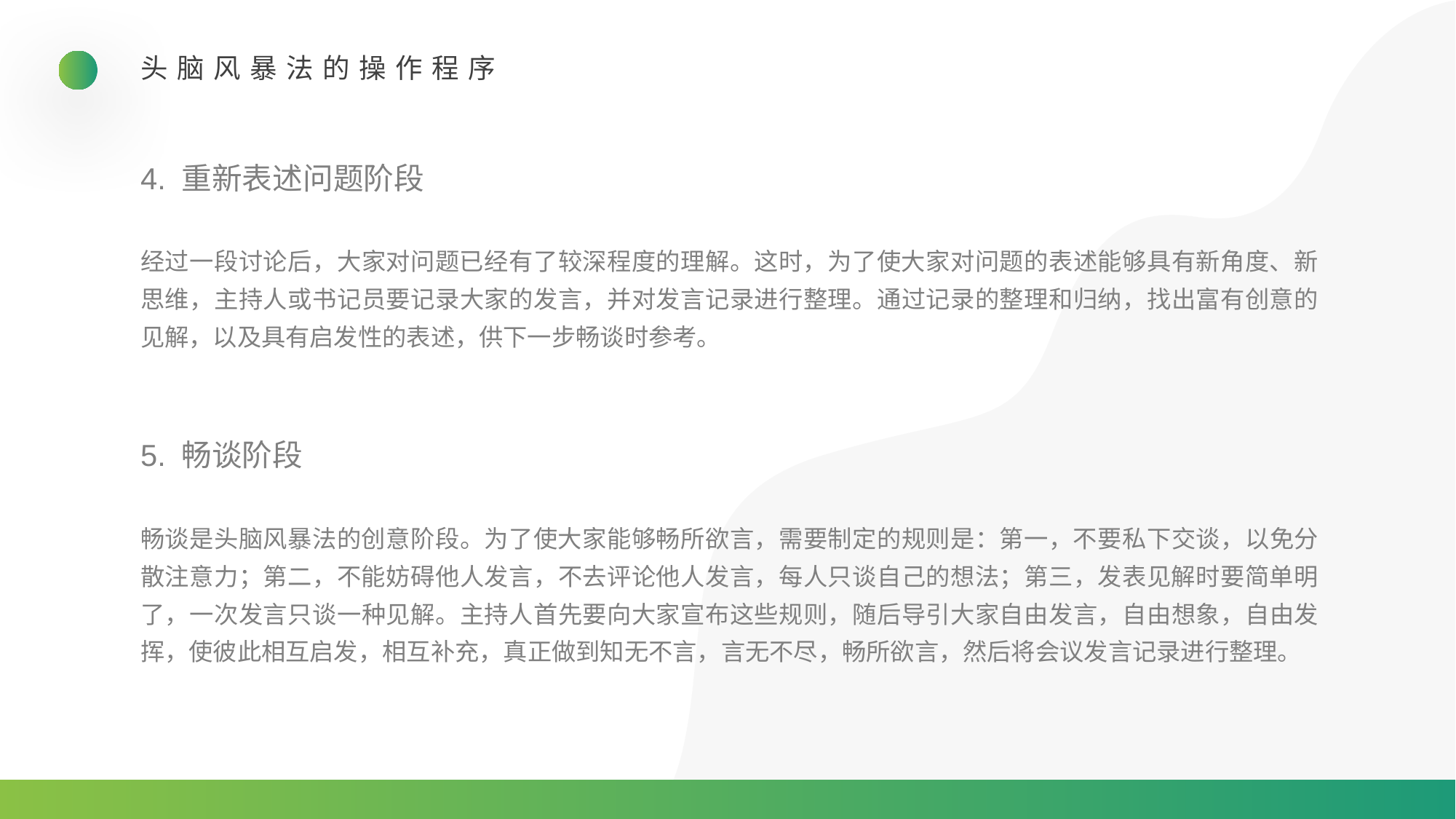

头脑风暴法的操作程序
4. 重新表述问题阶段
经过一段讨论后，大家对问题已经有了较深程度的理解。这时，为了使大家对问题的表述能够具有新角度、新思维，主持人或书记员要记录大家的发言，并对发言记录进行整理。通过记录的整理和归纳，找出富有创意的见解，以及具有启发性的表述，供下一步畅谈时参考。
5. 畅谈阶段
畅谈是头脑风暴法的创意阶段。为了使大家能够畅所欲言，需要制定的规则是：第一，不要私下交谈，以免分散注意力；第二，不能妨碍他人发言，不去评论他人发言，每人只谈自己的想法；第三，发表见解时要简单明了，一次发言只谈一种见解。主持人首先要向大家宣布这些规则，随后导引大家自由发言，自由想象，自由发挥，使彼此相互启发，相互补充，真正做到知无不言，言无不尽，畅所欲言，然后将会议发言记录进行整理。